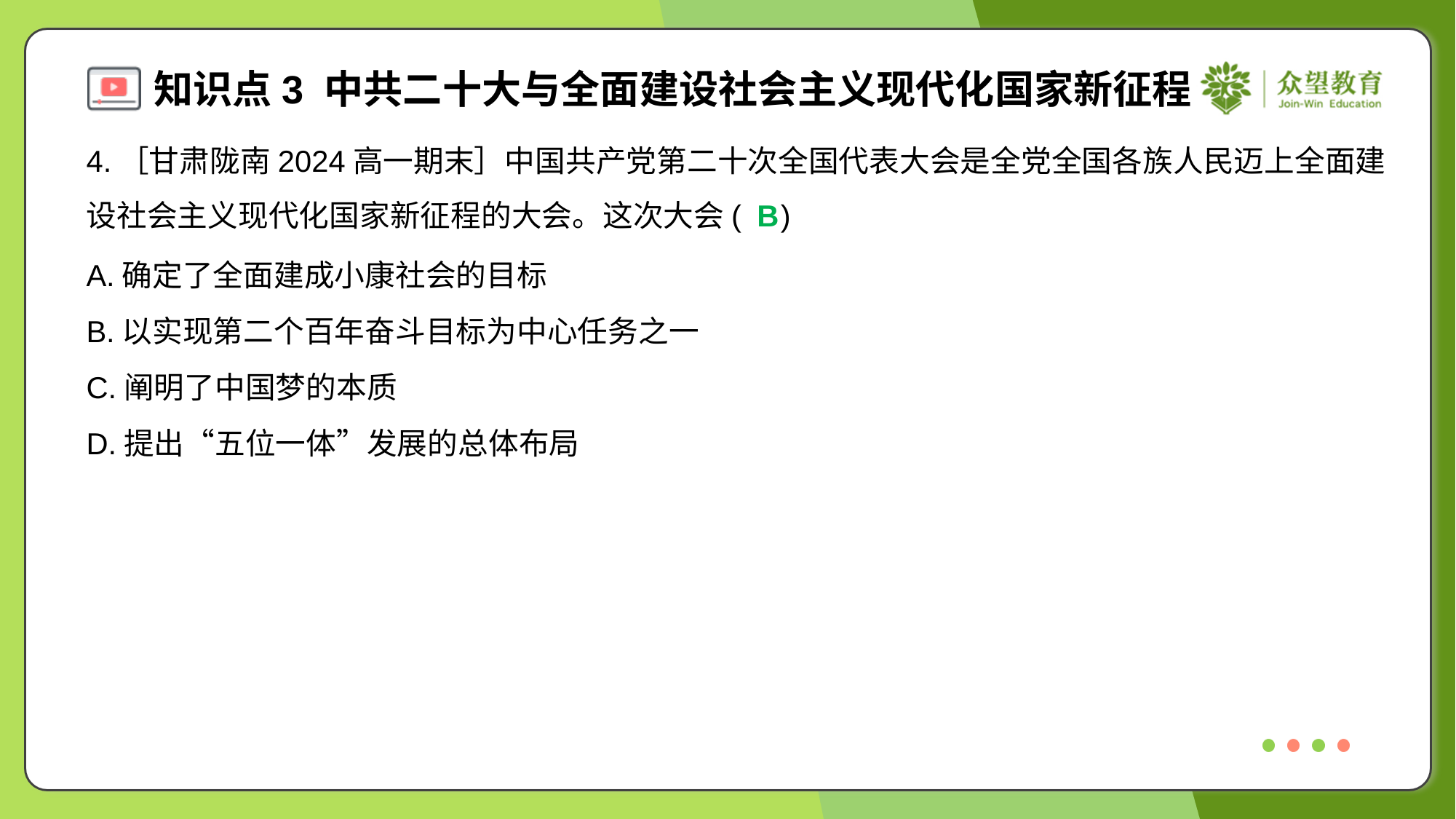

4.［甘肃陇南2024高一期末］中国共产党第二十次全国代表大会是全党全国各族人民迈上全面建
设社会主义现代化国家新征程的大会。这次大会(     )
B
A.确定了全面建成小康社会的目标
B.以实现第二个百年奋斗目标为中心任务之一
C.阐明了中国梦的本质
D.提出“五位一体”发展的总体布局